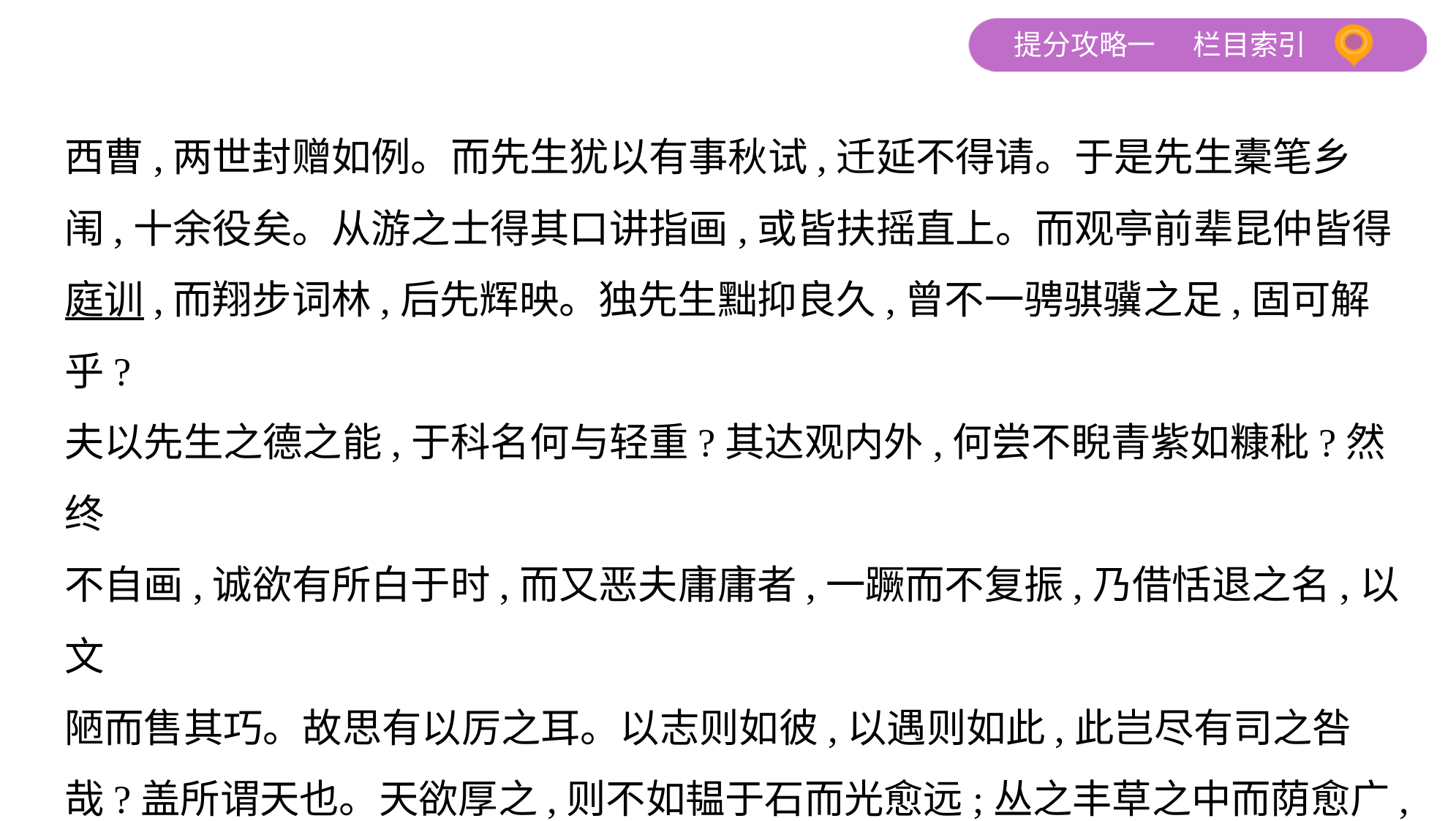

西曹,两世封赠如例。而先生犹以有事秋试,迁延不得请。于是先生橐笔乡
闱,十余役矣。从游之士得其口讲指画,或皆扶摇直上。而观亭前辈昆仲皆得
庭训,而翔步词林,后先辉映。独先生黜抑良久,曾不一骋骐骥之足,固可解乎?
夫以先生之德之能,于科名何与轻重?其达观内外,何尝不睨青紫如糠秕?然终
不自画,诚欲有所白于时,而又恶夫庸庸者,一蹶而不复振,乃借恬退之名,以文
陋而售其巧。故思有以厉之耳。以志则如彼,以遇则如此,此岂尽有司之咎
哉?盖所谓天也。天欲厚之,则不如韫于石而光愈远;丛之丰草之中而荫愈广,
而枝愈蕃。向使先生假鸿渐之羽,激昂云路,扬厉中外,讵不快于志而裨益于
时?精神有时而竭,福荫有时而单,是亦琢玉斫木之说也。谓能优游林泉,颐神